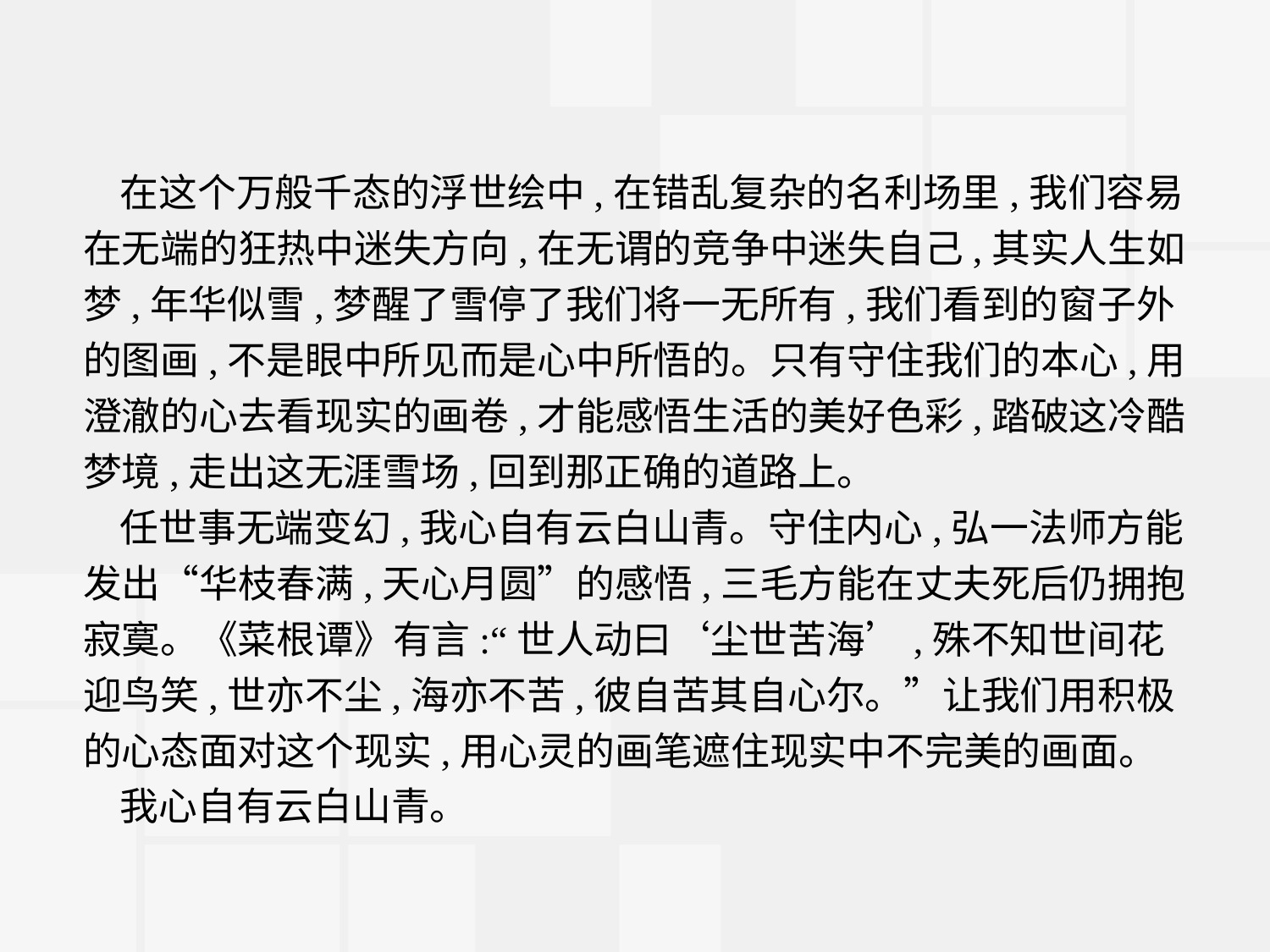

在这个万般千态的浮世绘中,在错乱复杂的名利场里,我们容易在无端的狂热中迷失方向,在无谓的竞争中迷失自己,其实人生如梦,年华似雪,梦醒了雪停了我们将一无所有,我们看到的窗子外的图画,不是眼中所见而是心中所悟的。只有守住我们的本心,用澄澈的心去看现实的画卷,才能感悟生活的美好色彩,踏破这冷酷梦境,走出这无涯雪场,回到那正确的道路上。
任世事无端变幻,我心自有云白山青。守住内心,弘一法师方能发出“华枝春满,天心月圆”的感悟,三毛方能在丈夫死后仍拥抱寂寞。《菜根谭》有言:“世人动曰‘尘世苦海’,殊不知世间花迎鸟笑,世亦不尘,海亦不苦,彼自苦其自心尔。”让我们用积极的心态面对这个现实,用心灵的画笔遮住现实中不完美的画面。
我心自有云白山青。